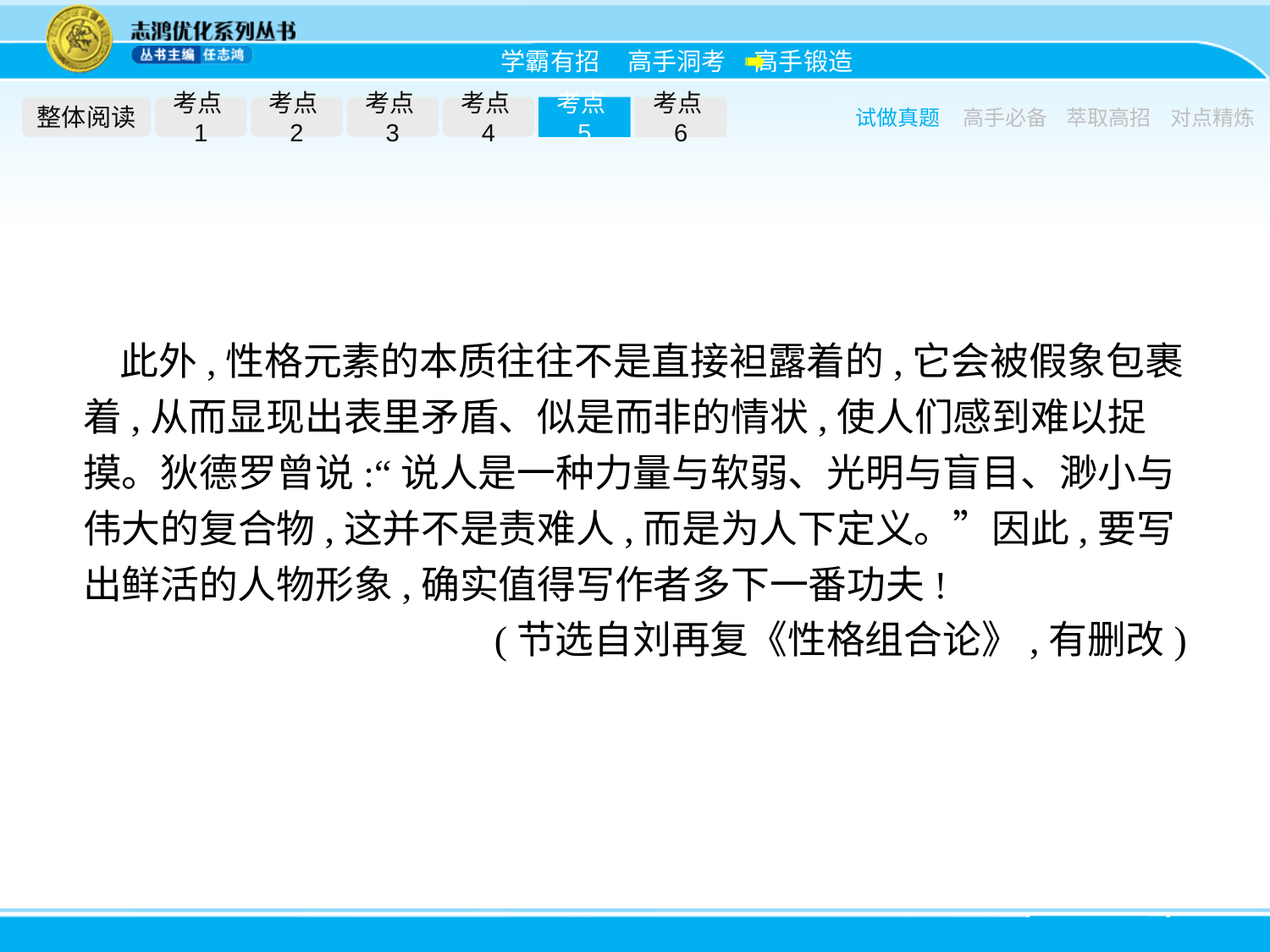

整体阅读
考点1
考点2
考点3
考点4
考点5
考点6
试做真题
高手必备
萃取高招
对点精炼
此外,性格元素的本质往往不是直接袒露着的,它会被假象包裹着,从而显现出表里矛盾、似是而非的情状,使人们感到难以捉摸。狄德罗曾说:“说人是一种力量与软弱、光明与盲目、渺小与伟大的复合物,这并不是责难人,而是为人下定义。”因此,要写出鲜活的人物形象,确实值得写作者多下一番功夫!
(节选自刘再复《性格组合论》,有删改)